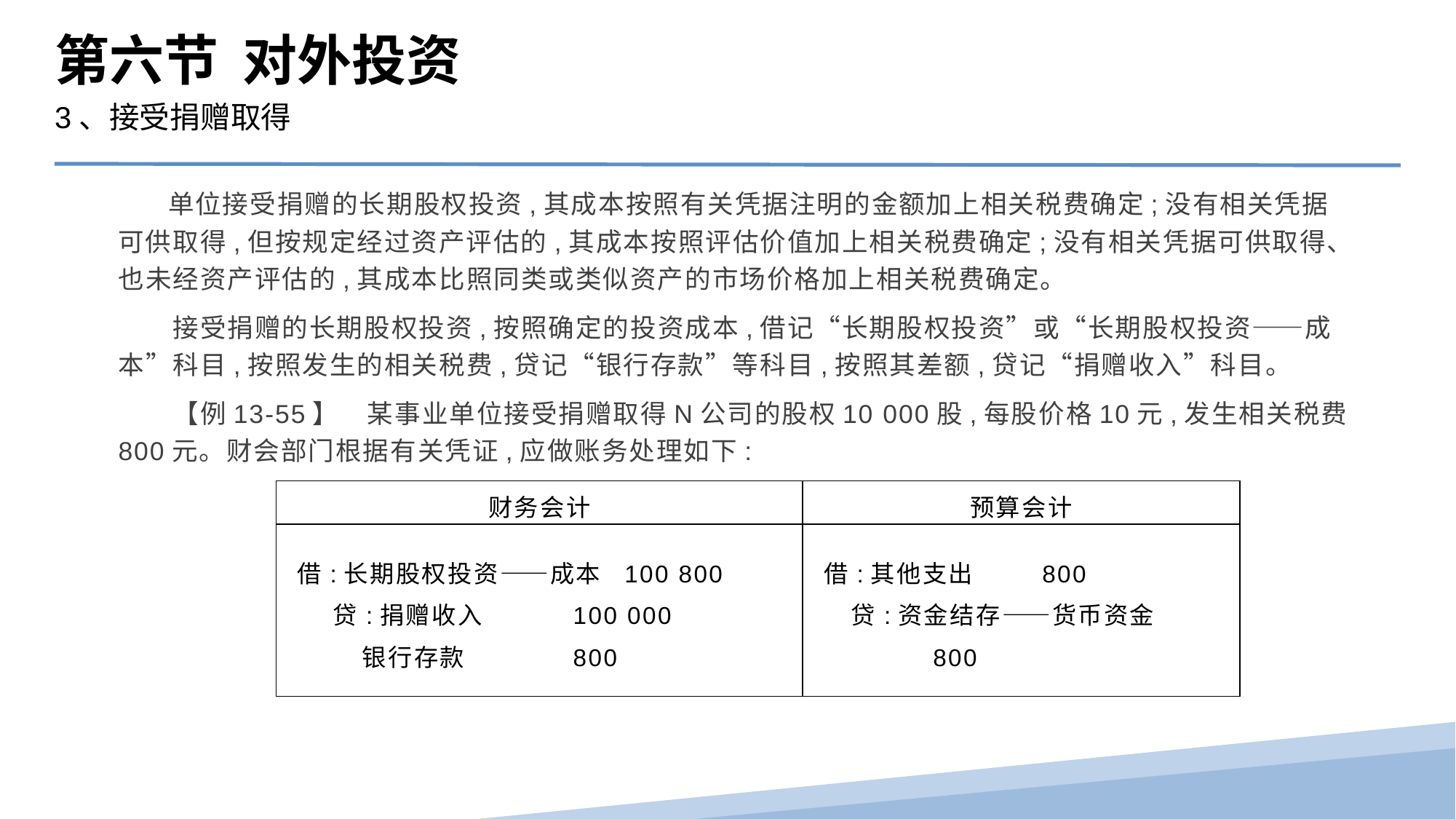

第六节  对外投资
3、接受捐赠取得
      单位接受捐赠的长期股权投资,其成本按照有关凭据注明的金额加上相关税费确定;没有相关凭据可供取得,但按规定经过资产评估的,其成本按照评估价值加上相关税费确定;没有相关凭据可供取得、也未经资产评估的,其成本比照同类或类似资产的市场价格加上相关税费确定。
　　接受捐赠的长期股权投资,按照确定的投资成本,借记“长期股权投资”或“长期股权投资——成本”科目,按照发生的相关税费,贷记“银行存款”等科目,按照其差额,贷记“捐赠收入”科目。
　　【例13-55】　某事业单位接受捐赠取得N公司的股权10 000股,每股价格10元,发生相关税费800元。财会部门根据有关凭证,应做账务处理如下:
| 财务会计 | 预算会计 |
| --- | --- |
| 借:长期股权投资——成本 100 800 贷:捐赠收入 100 000 银行存款 800 | 借:其他支出 800 贷:资金结存——货币资金 800 |